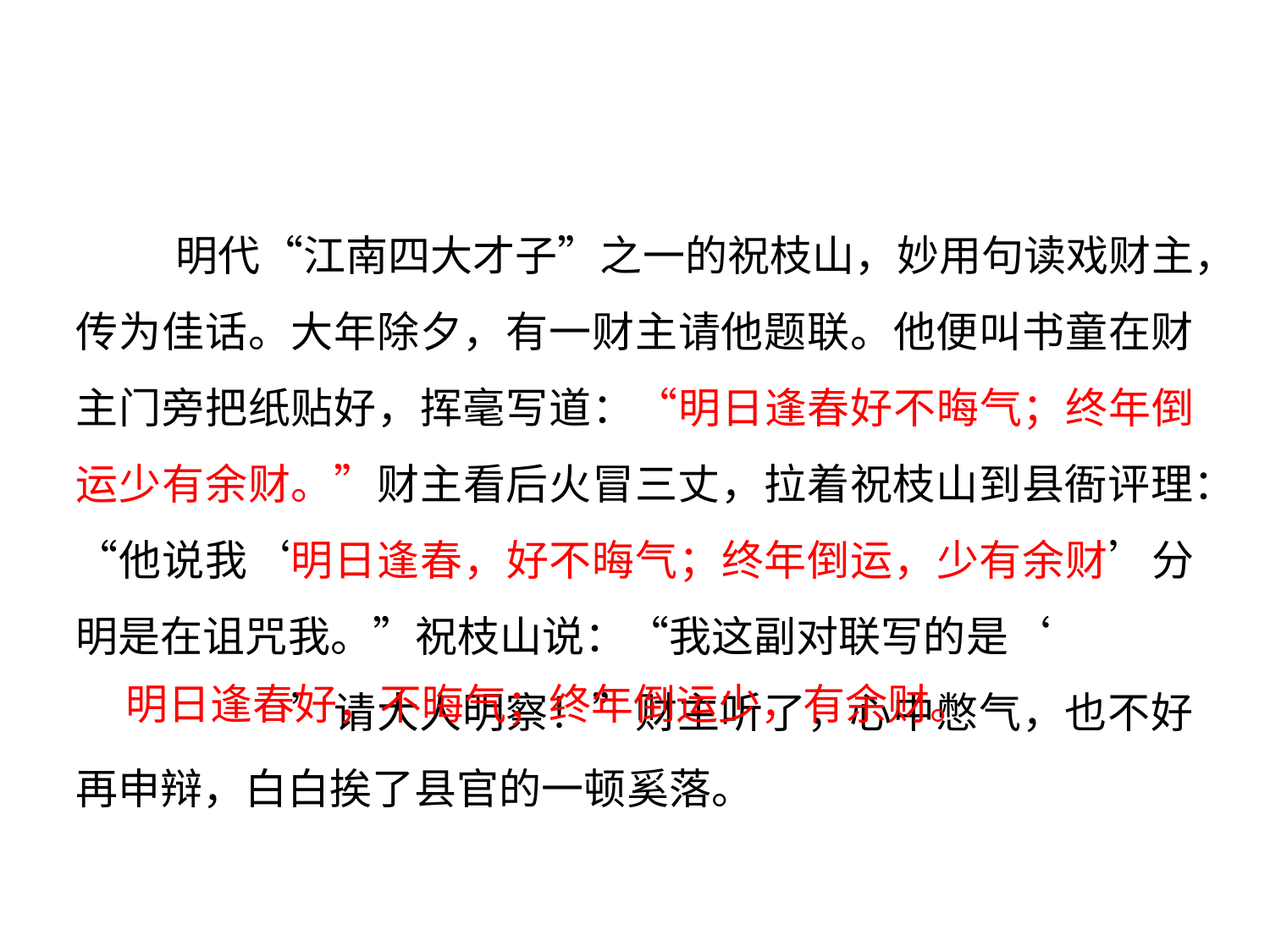

#
明代“江南四大才子”之一的祝枝山，妙用句读戏财主，传为佳话。大年除夕，有一财主请他题联。他便叫书童在财主门旁把纸贴好，挥毫写道：“明日逢春好不晦气；终年倒运少有余财。”财主看后火冒三丈，拉着祝枝山到县衙评理：“他说我‘明日逢春，好不晦气；终年倒运，少有余财’分明是在诅咒我。”祝枝山说：“我这副对联写的是‘                                     ’请大人明察！”财主听了，心中憋气，也不好再申辩，白白挨了县官的一顿奚落。

明日逢春好，不晦气；终年倒运少，有余财。